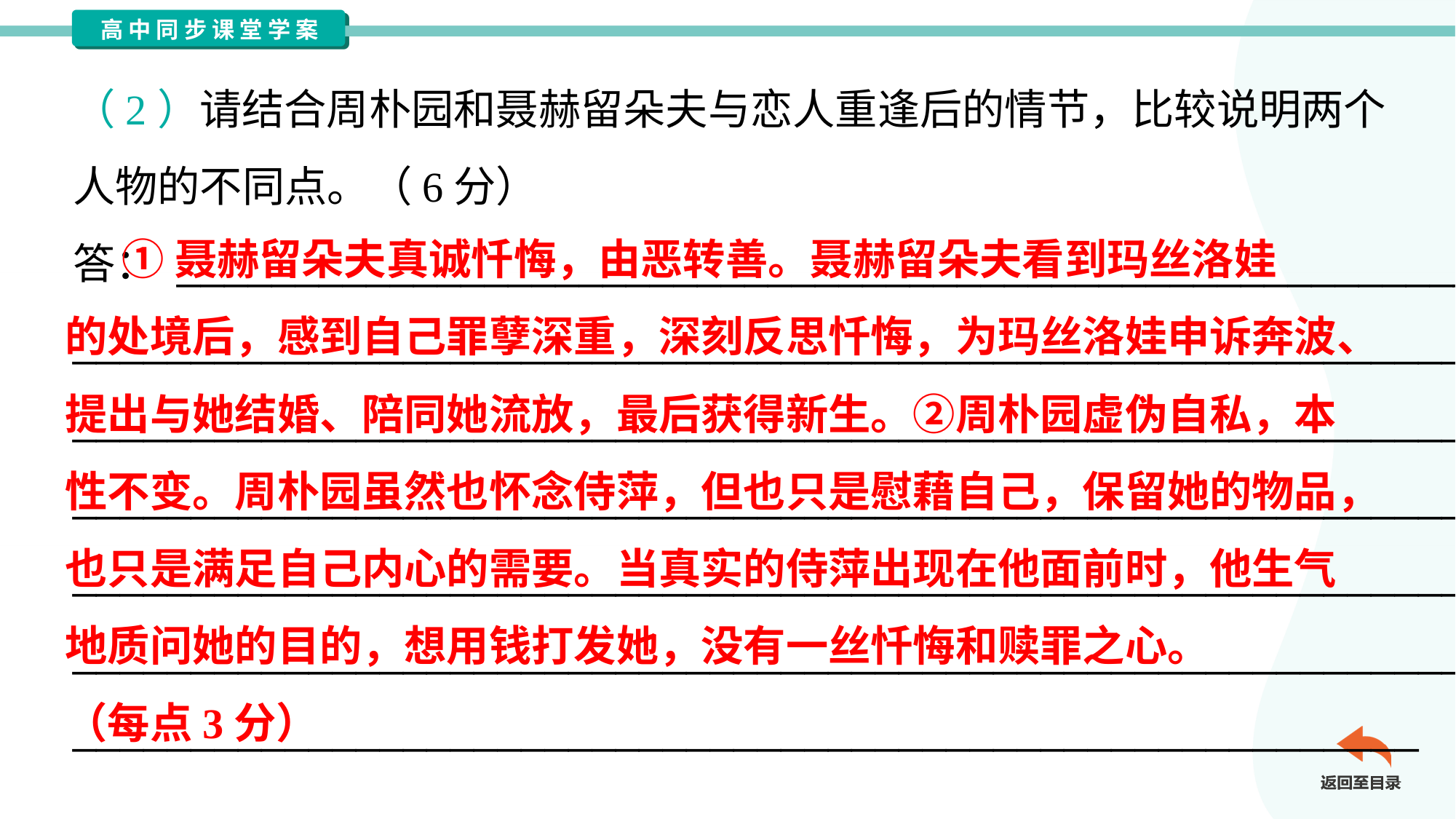

（2）请结合周朴园和聂赫留朵夫与恋人重逢后的情节，比较说明两个
人物的不同点。（6分）
答： ________________________________________________________
_____________________________________________________________
_____________________________________________________________
_____________________________________________________________
_____________________________________________________________
_____________________________________________________________
_________________________________________________________
      ①聂赫留朵夫真诚忏悔，由恶转善。聂赫留朵夫看到玛丝洛娃
的处境后，感到自己罪孽深重，深刻反思忏悔，为玛丝洛娃申诉奔波、
提出与她结婚、陪同她流放，最后获得新生。②周朴园虚伪自私，本
性不变。周朴园虽然也怀念侍萍，但也只是慰藉自己，保留她的物品，
也只是满足自己内心的需要。当真实的侍萍出现在他面前时，他生气
地质问她的目的，想用钱打发她，没有一丝忏悔和赎罪之心。
（每点3分）